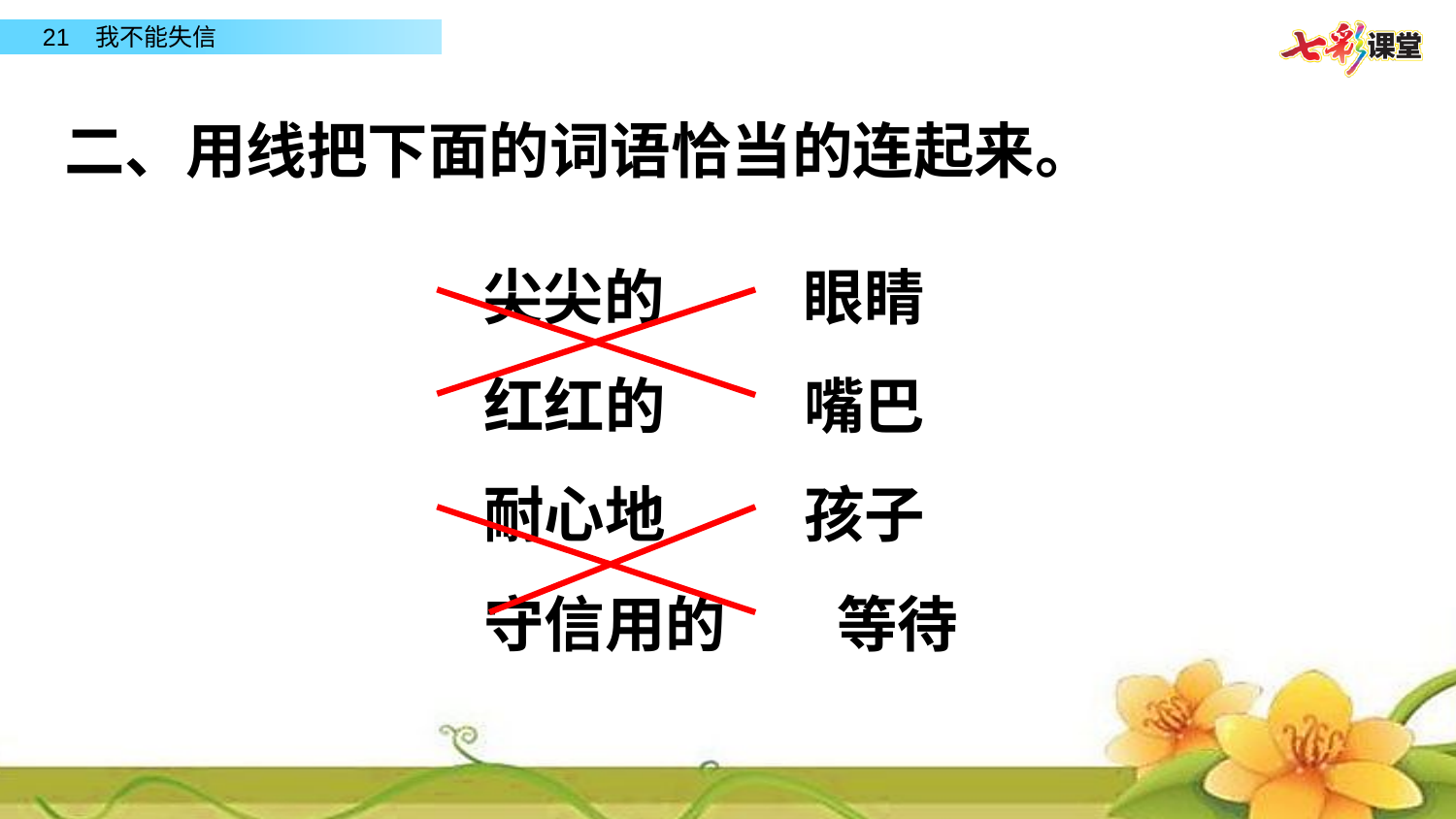

二、用线把下面的词语恰当的连起来。
   尖尖的          眼睛
   红红的          嘴巴
   耐心地          孩子
   守信用的        等待